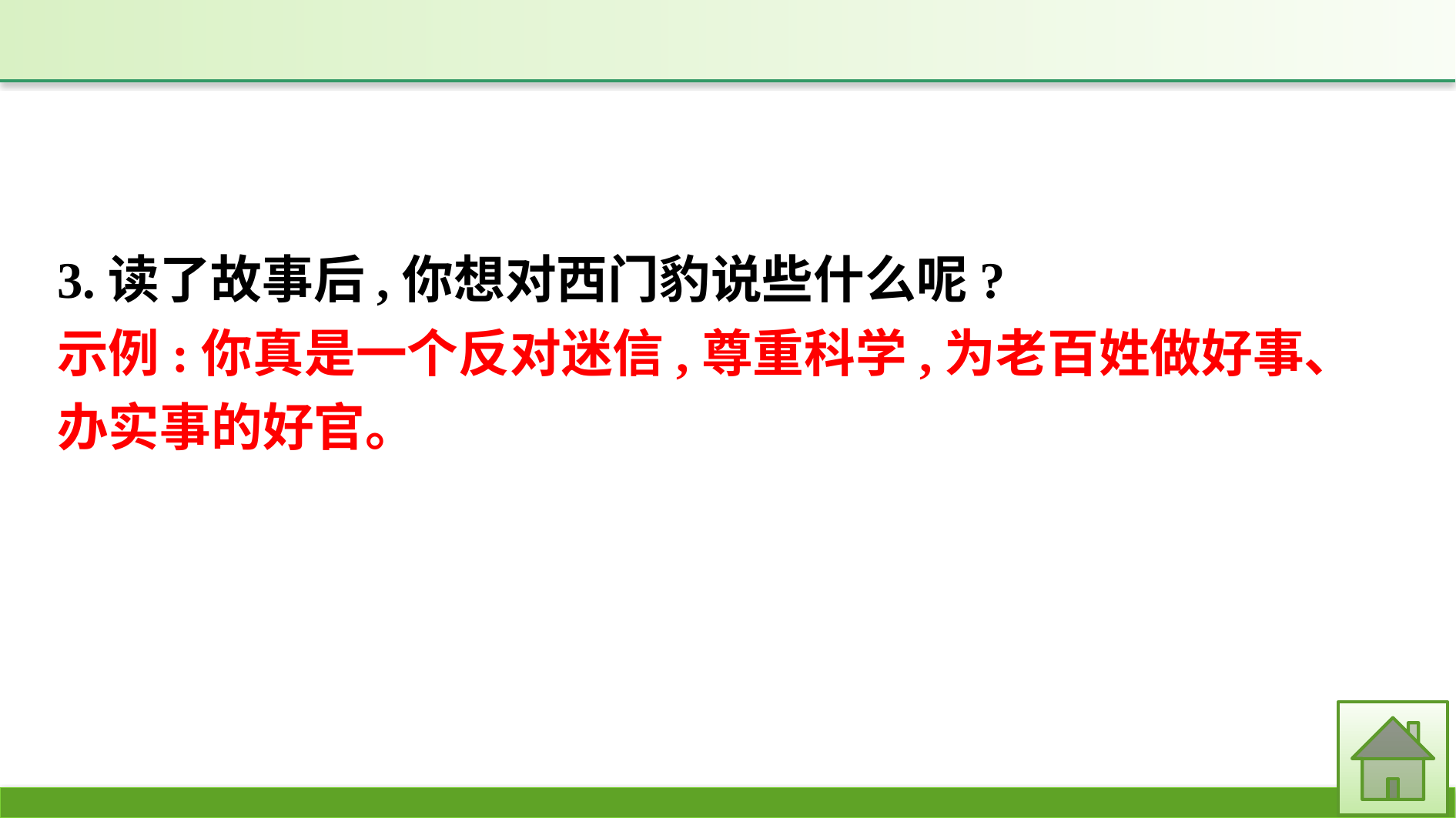

3.读了故事后,你想对西门豹说些什么呢?
示例:你真是一个反对迷信,尊重科学,为老百姓做好事、办实事的好官。